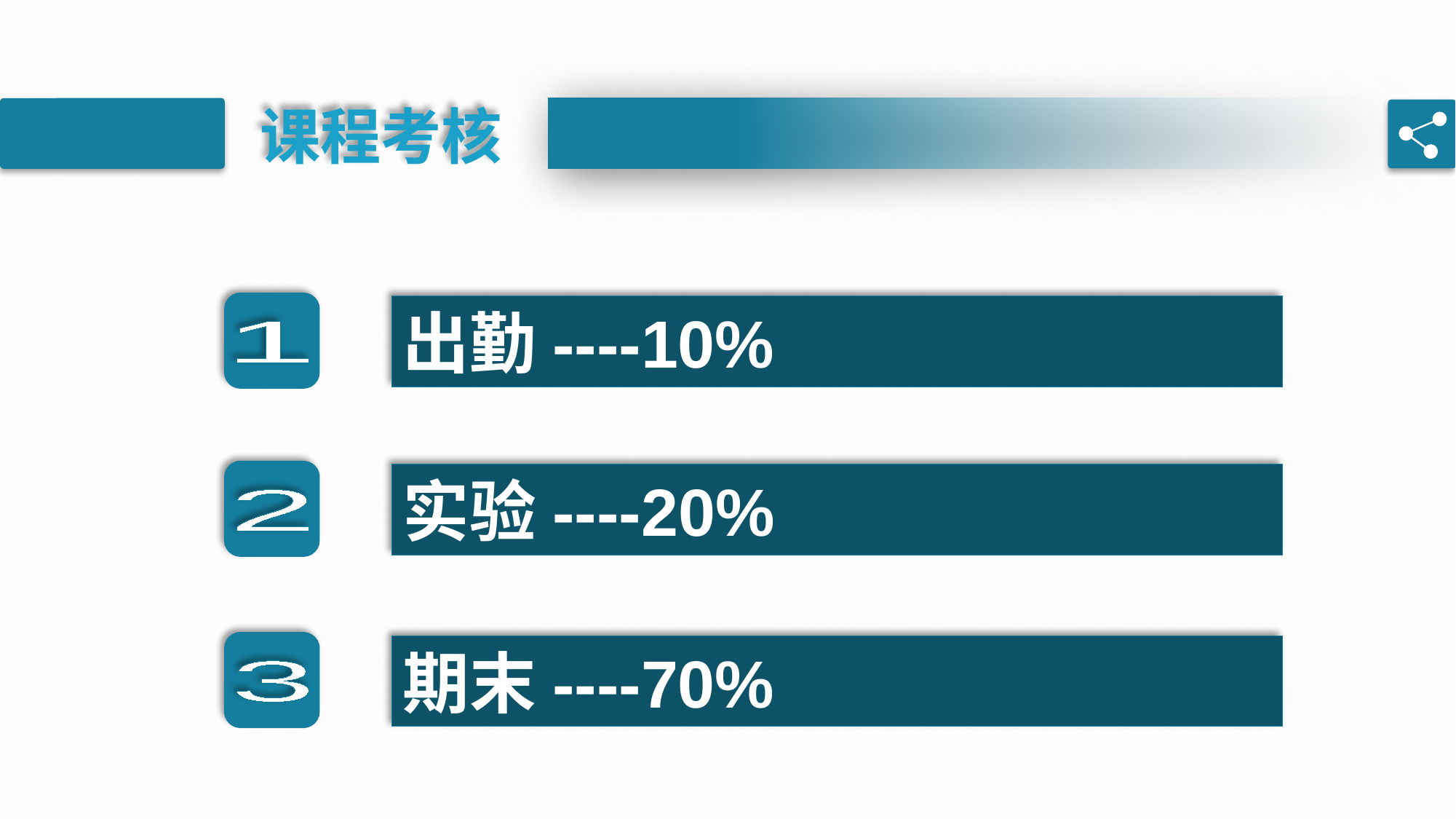

课程考核

出勤----10%
1

实验----20%
2

期末----70%
3